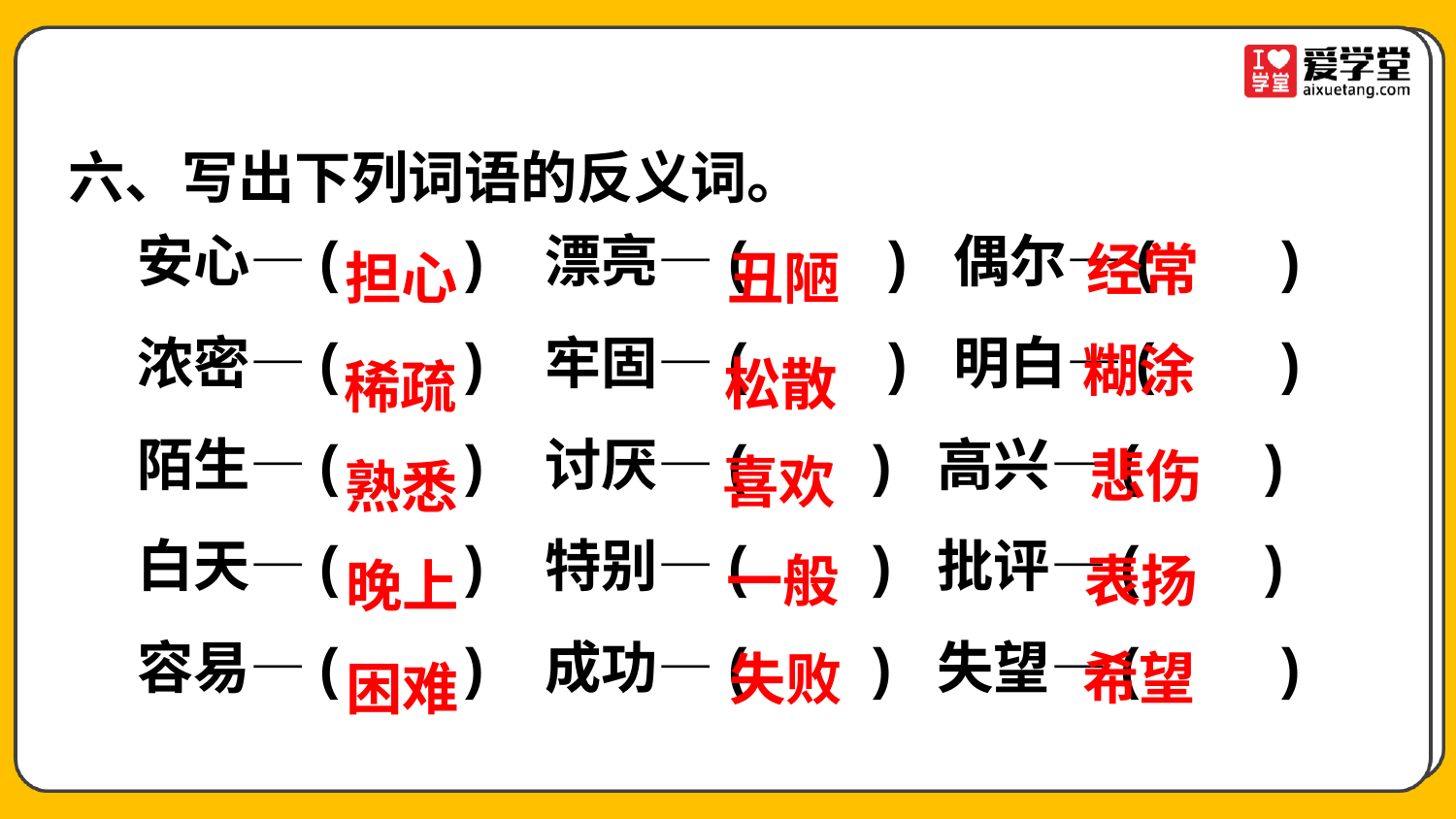

六、写出下列词语的反义词。
安心—(        )   漂亮—(         )  偶尔—(        )
浓密—(        )   牢固—(         )  明白—(        )
陌生—(        )   讨厌—(        )  高兴—(        )
白天—(        )   特别—(        )  批评—(        )
容易—(        )   成功—(        )  失望—(         )
经常
丑陋
担心
糊涂
松散
稀疏
悲伤
喜欢
熟悉
一般
表扬
晚上
希望
失败
困难